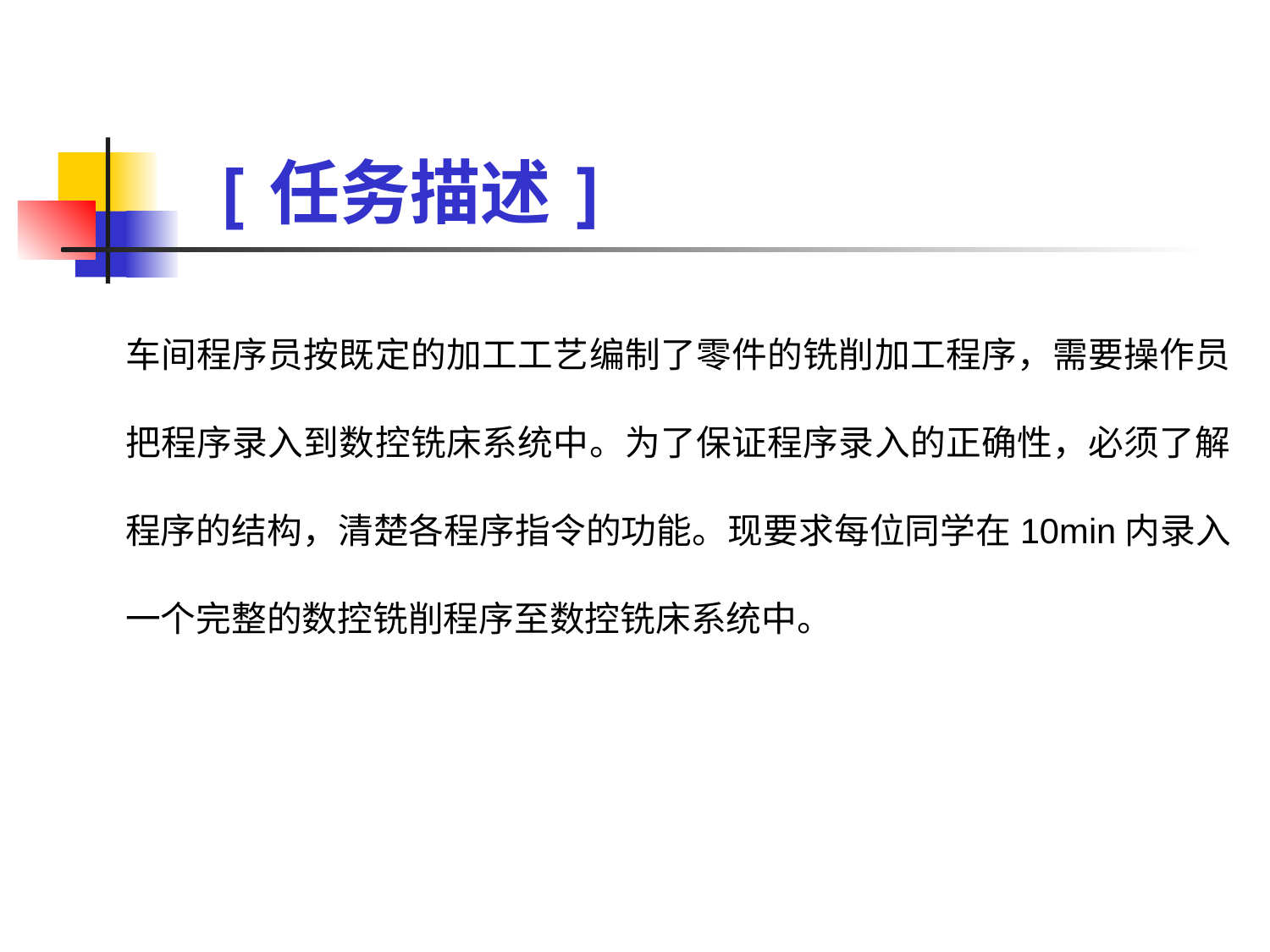

# [任务描述]
车间程序员按既定的加工工艺编制了零件的铣削加工程序，需要操作员把程序录入到数控铣床系统中。为了保证程序录入的正确性，必须了解程序的结构，清楚各程序指令的功能。现要求每位同学在10min内录入一个完整的数控铣削程序至数控铣床系统中。